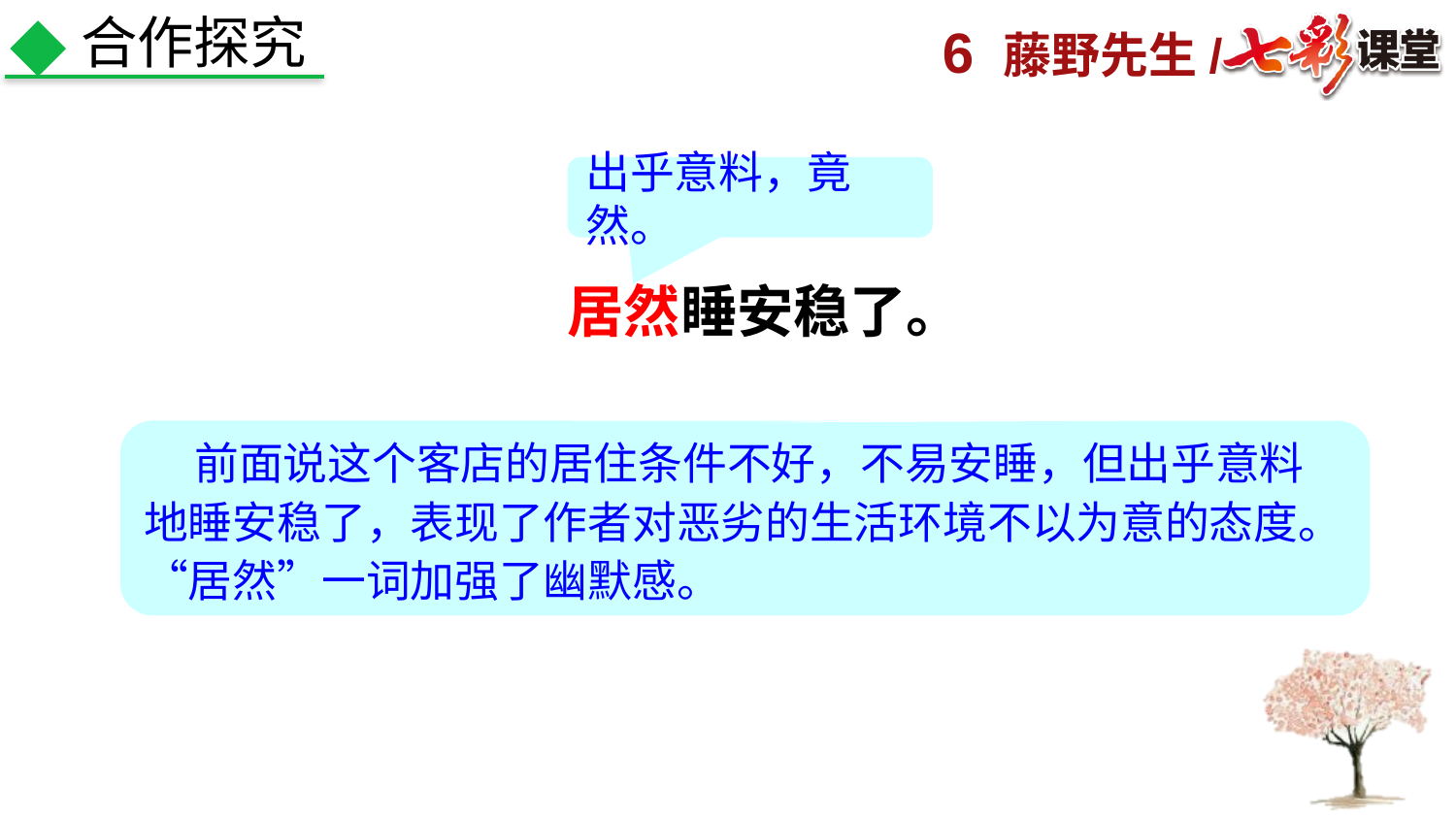

合作探究

出乎意料，竟然。
居然睡安稳了。
    前面说这个客店的居住条件不好，不易安睡，但出乎意料地睡安稳了，表现了作者对恶劣的生活环境不以为意的态度。“居然”一词加强了幽默感。